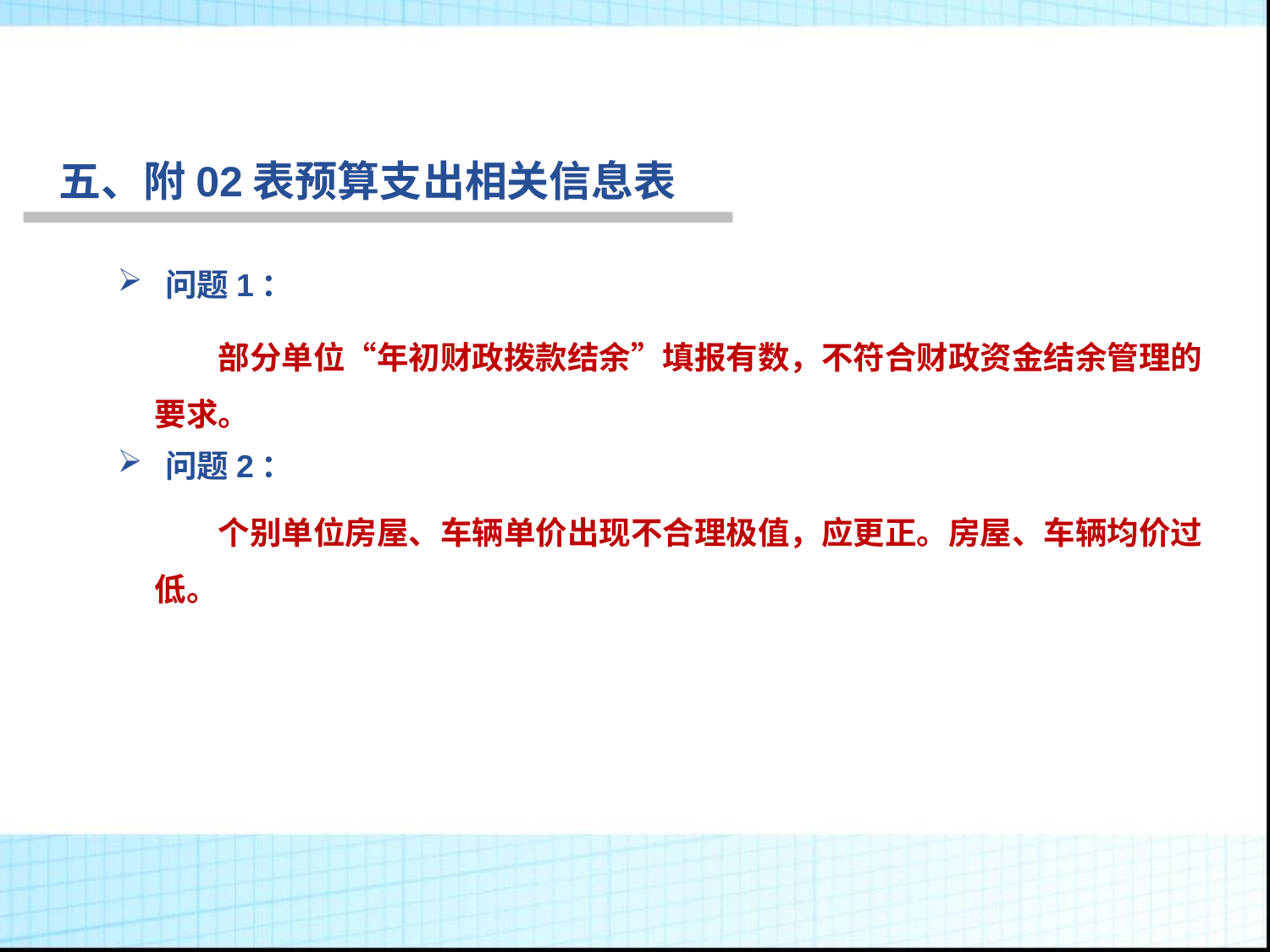

五、附02表预算支出相关信息表

问题1：
部分单位“年初财政拨款结余”填报有数，不符合财政资金结余管理的要求。

行为税
问题2：
个别单位房屋、车辆单价出现不合理极值，应更正。房屋、车辆均价过低。